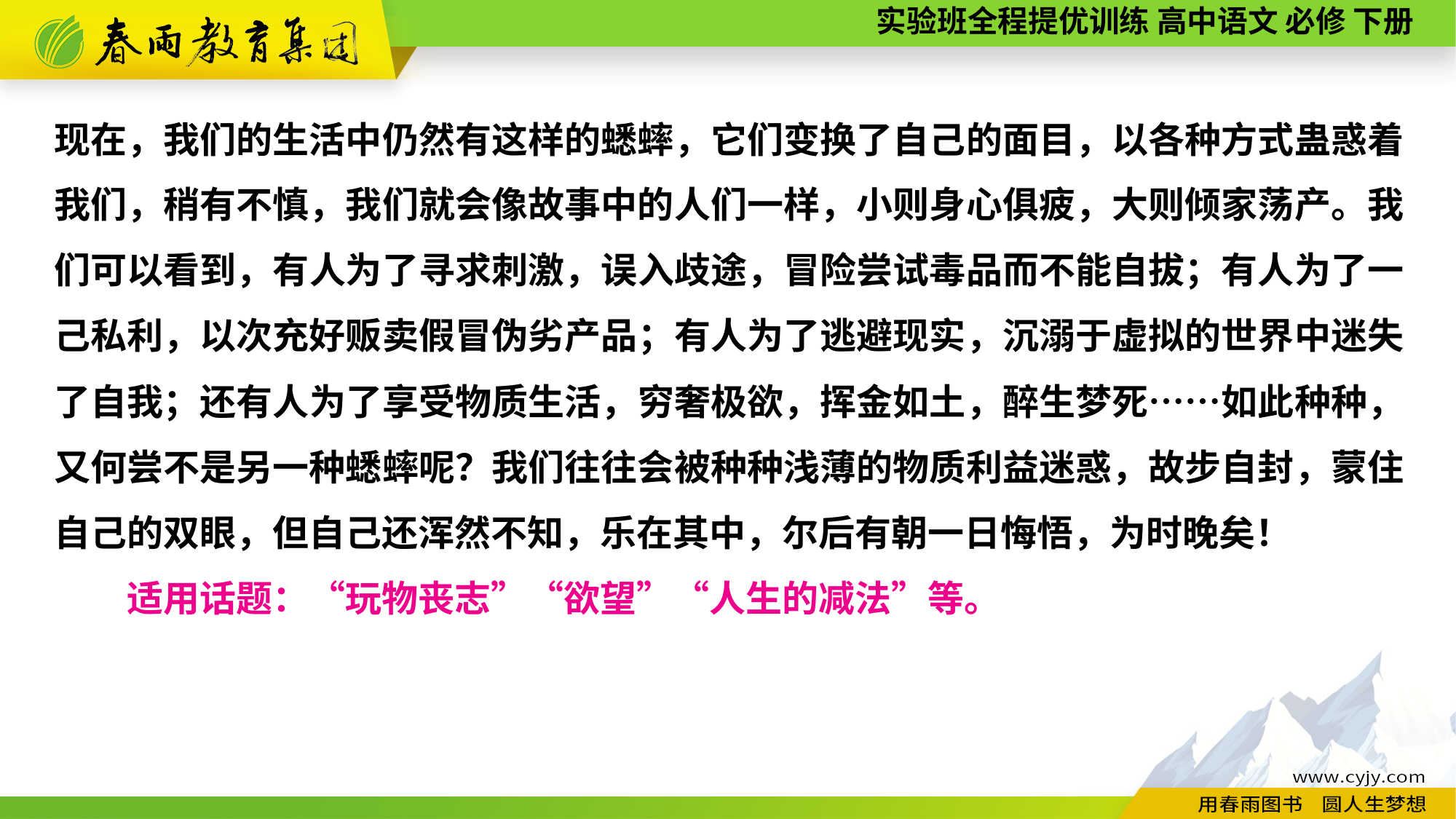

现在，我们的生活中仍然有这样的蟋蟀，它们变换了自己的面目，以各种方式蛊惑着我们，稍有不慎，我们就会像故事中的人们一样，小则身心俱疲，大则倾家荡产。我们可以看到，有人为了寻求刺激，误入歧途，冒险尝试毒品而不能自拔；有人为了一己私利，以次充好贩卖假冒伪劣产品；有人为了逃避现实，沉溺于虚拟的世界中迷失了自我；还有人为了享受物质生活，穷奢极欲，挥金如土，醉生梦死……如此种种，又何尝不是另一种蟋蟀呢？我们往往会被种种浅薄的物质利益迷惑，故步自封，蒙住自己的双眼，但自己还浑然不知，乐在其中，尔后有朝一日悔悟，为时晚矣！
适用话题：“玩物丧志”“欲望”“人生的减法”等。